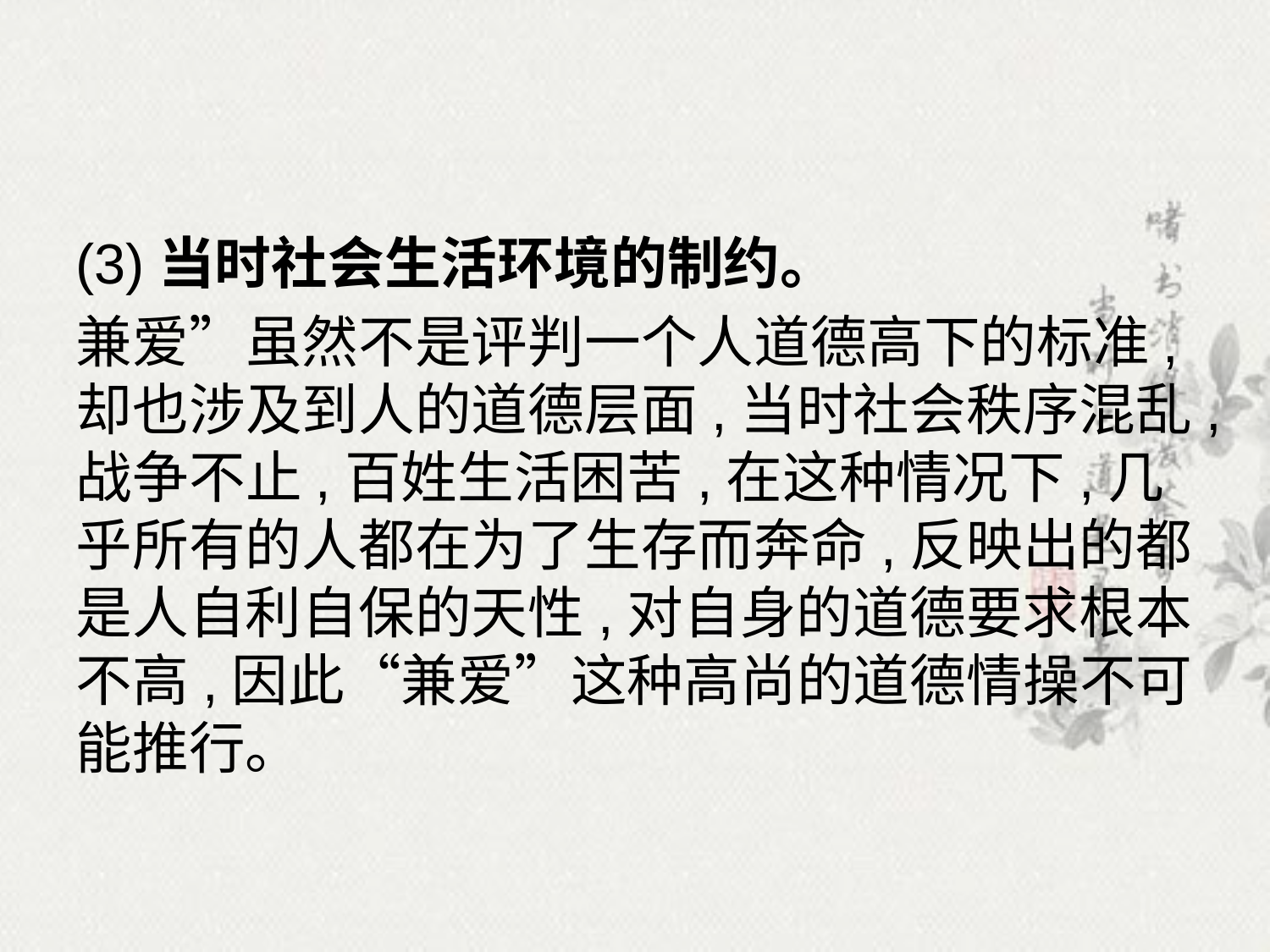

#
(3)当时社会生活环境的制约。
兼爱”虽然不是评判一个人道德高下的标准,却也涉及到人的道德层面,当时社会秩序混乱,战争不止,百姓生活困苦,在这种情况下,几乎所有的人都在为了生存而奔命,反映出的都是人自利自保的天性,对自身的道德要求根本不高,因此“兼爱”这种高尚的道德情操不可能推行。